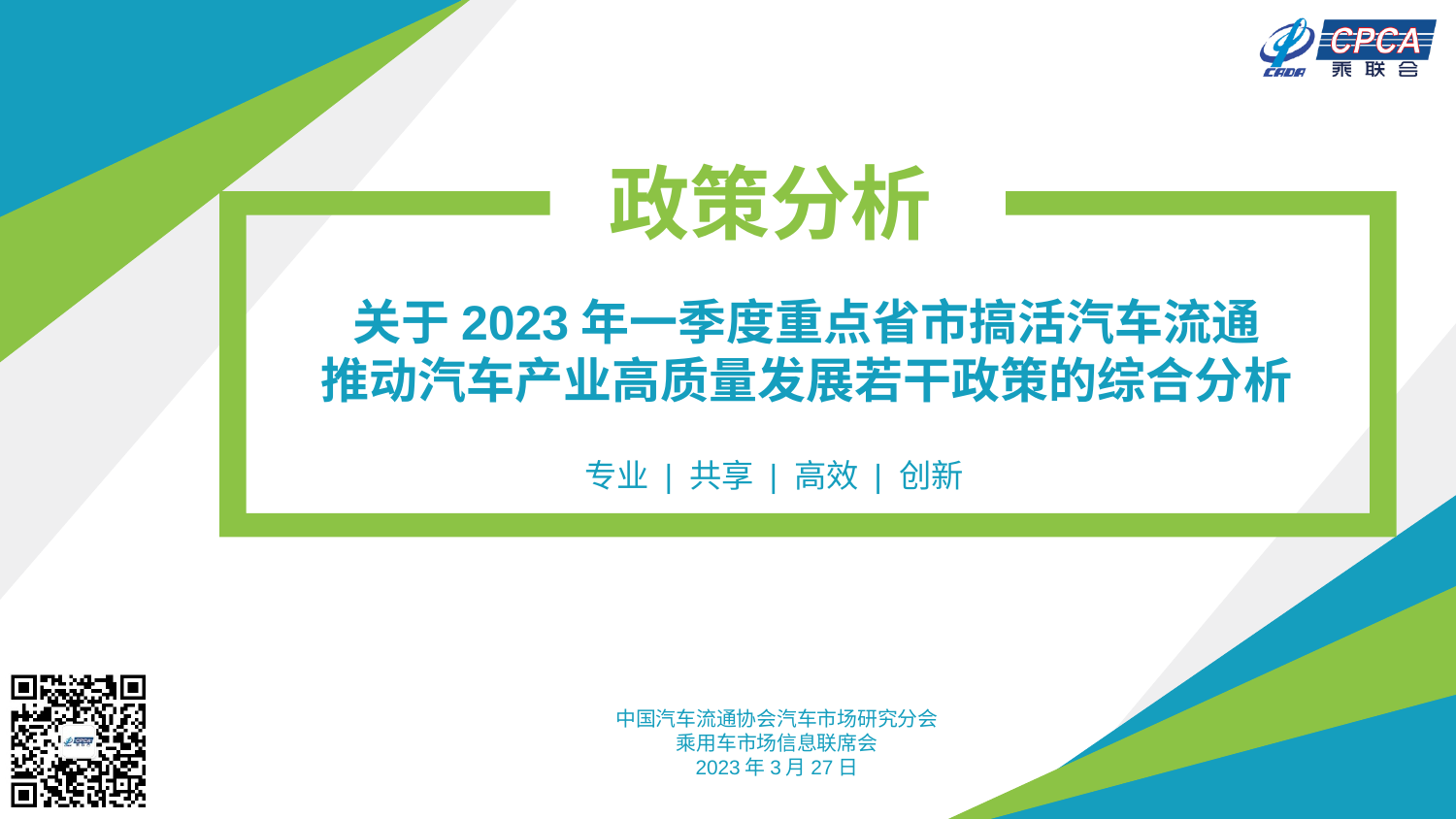

关于2023年一季度重点省市搞活汽车流通
推动汽车产业高质量发展若干政策的综合分析
中国汽车流通协会汽车市场研究分会
乘用车市场信息联席会
2023年3月27日